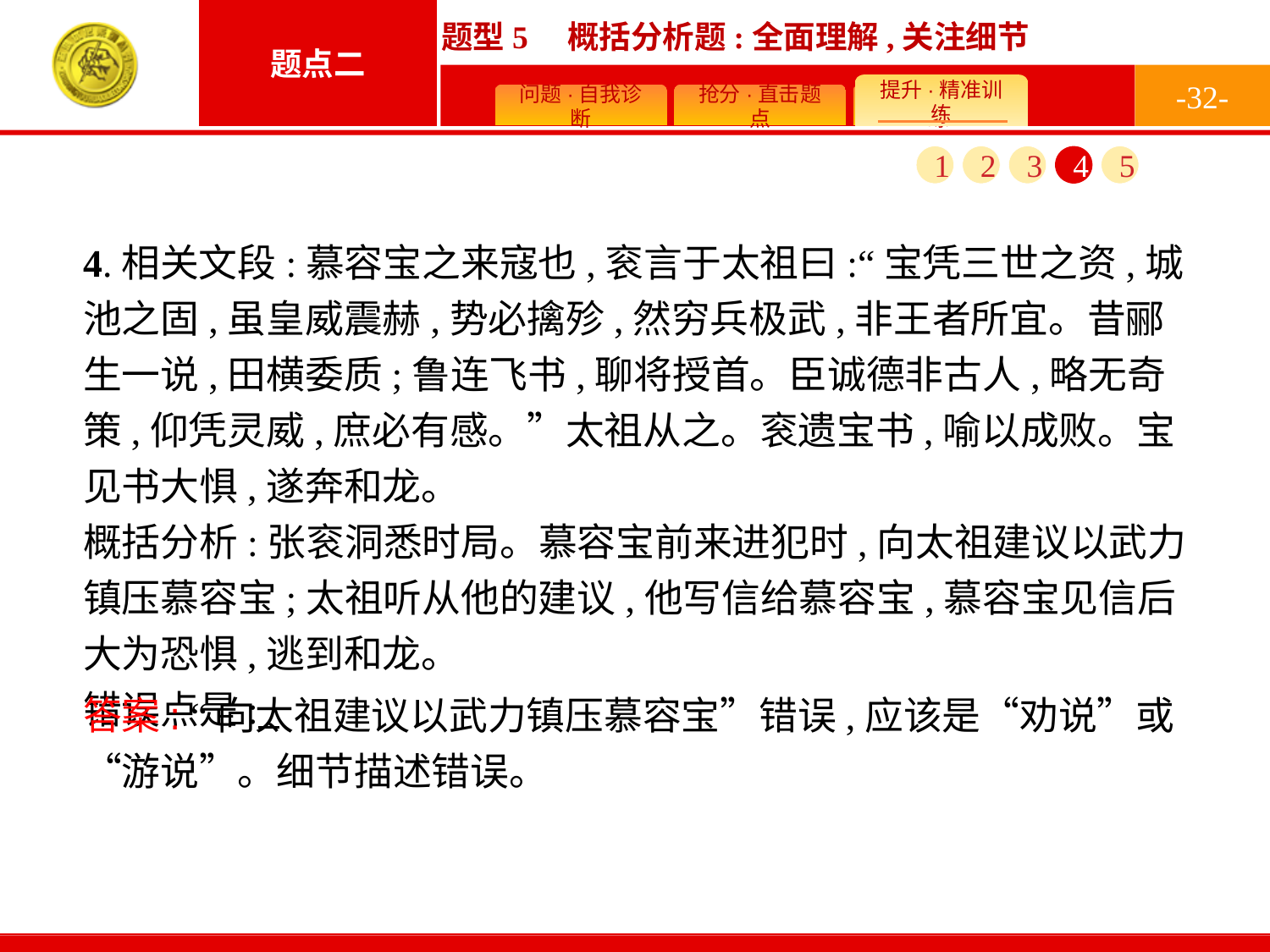

-32-
1
2
3
4
5
4.相关文段:慕容宝之来寇也,衮言于太祖曰:“宝凭三世之资,城池之固,虽皇威震赫,势必擒殄,然穷兵极武,非王者所宜。昔郦生一说,田横委质;鲁连飞书,聊将授首。臣诚德非古人,略无奇策,仰凭灵威,庶必有感。”太祖从之。衮遗宝书,喻以成败。宝见书大惧,遂奔和龙。
概括分析:张衮洞悉时局。慕容宝前来进犯时,向太祖建议以武力镇压慕容宝;太祖听从他的建议,他写信给慕容宝,慕容宝见信后大为恐惧,逃到和龙。
错误点是:
答案: “向太祖建议以武力镇压慕容宝”错误,应该是“劝说”或“游说”。细节描述错误。